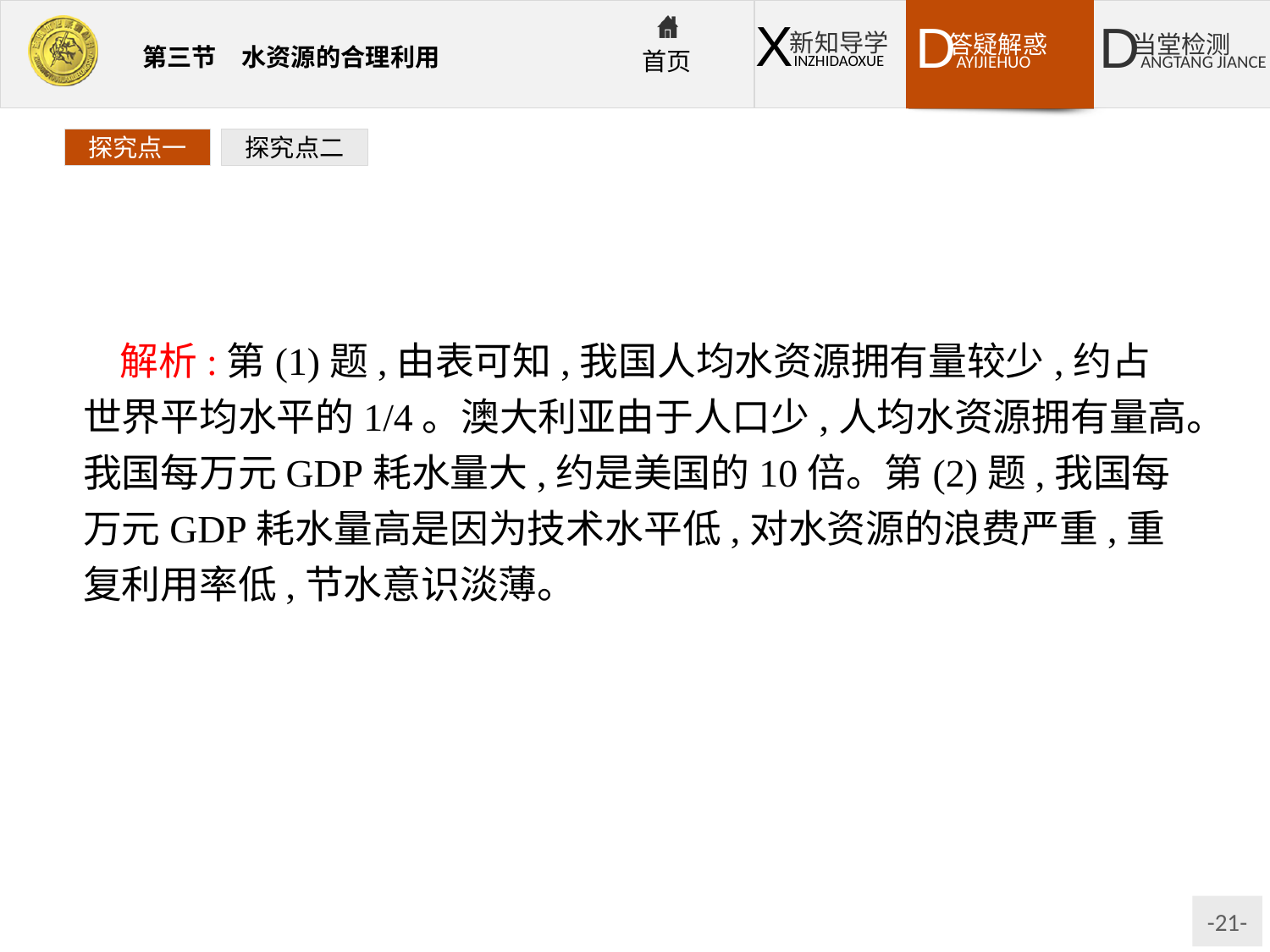

探究点一
探究点二
解析:第(1)题,由表可知,我国人均水资源拥有量较少,约占世界平均水平的1/4。澳大利亚由于人口少,人均水资源拥有量高。我国每万元GDP耗水量大,约是美国的10倍。第(2)题,我国每万元GDP耗水量高是因为技术水平低,对水资源的浪费严重,重复利用率低,节水意识淡薄。
答案:(1)B　(2)B